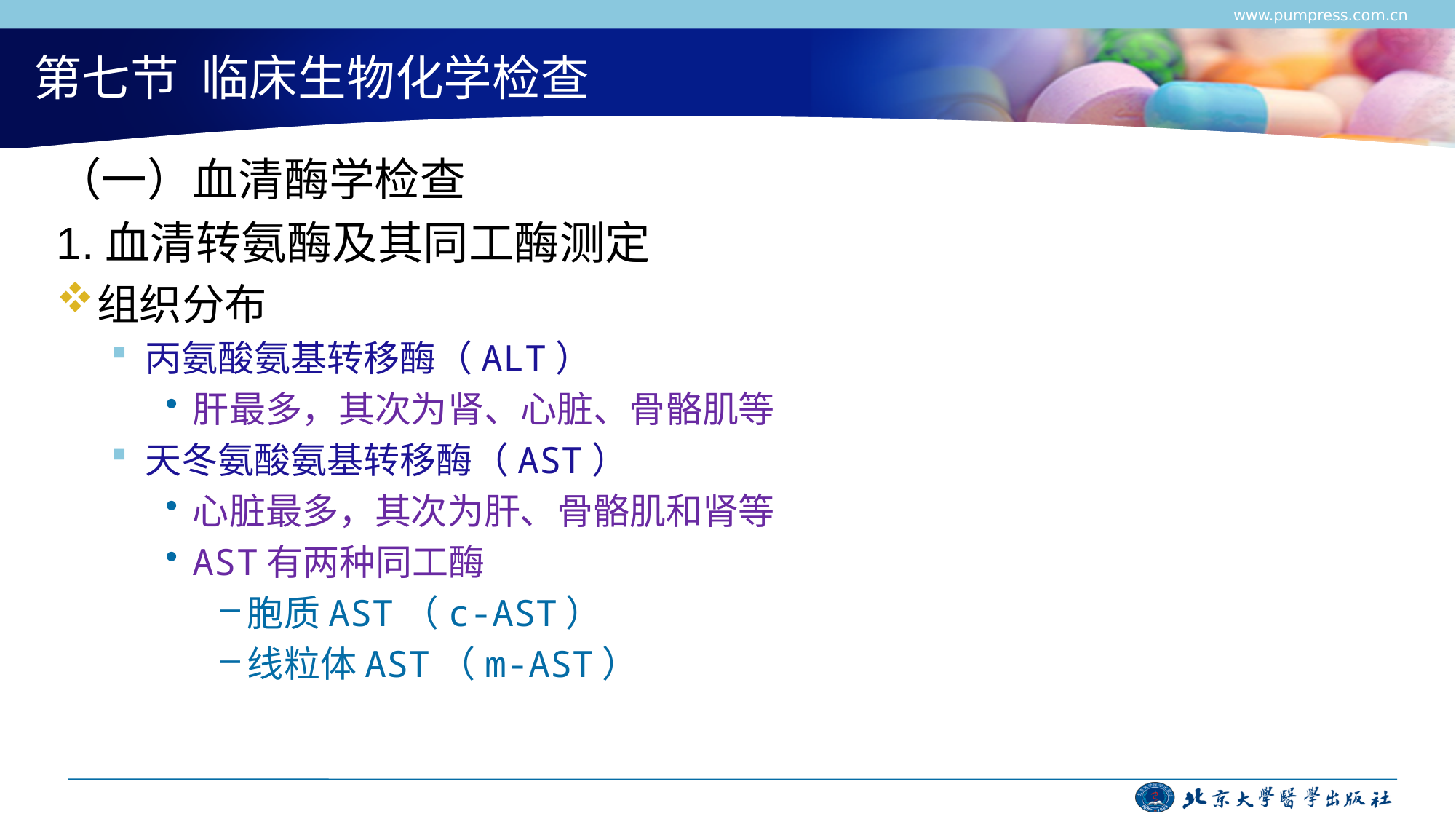

www.pumpress.com.cn
# 第七节  临床生物化学检查
（一）血清酶学检查
1.血清转氨酶及其同工酶测定
组织分布
丙氨酸氨基转移酶（ALT）
肝最多，其次为肾、心脏、骨骼肌等
天冬氨酸氨基转移酶（AST）
心脏最多，其次为肝、骨骼肌和肾等
AST有两种同工酶
胞质AST（c-AST）
线粒体AST（m-AST）